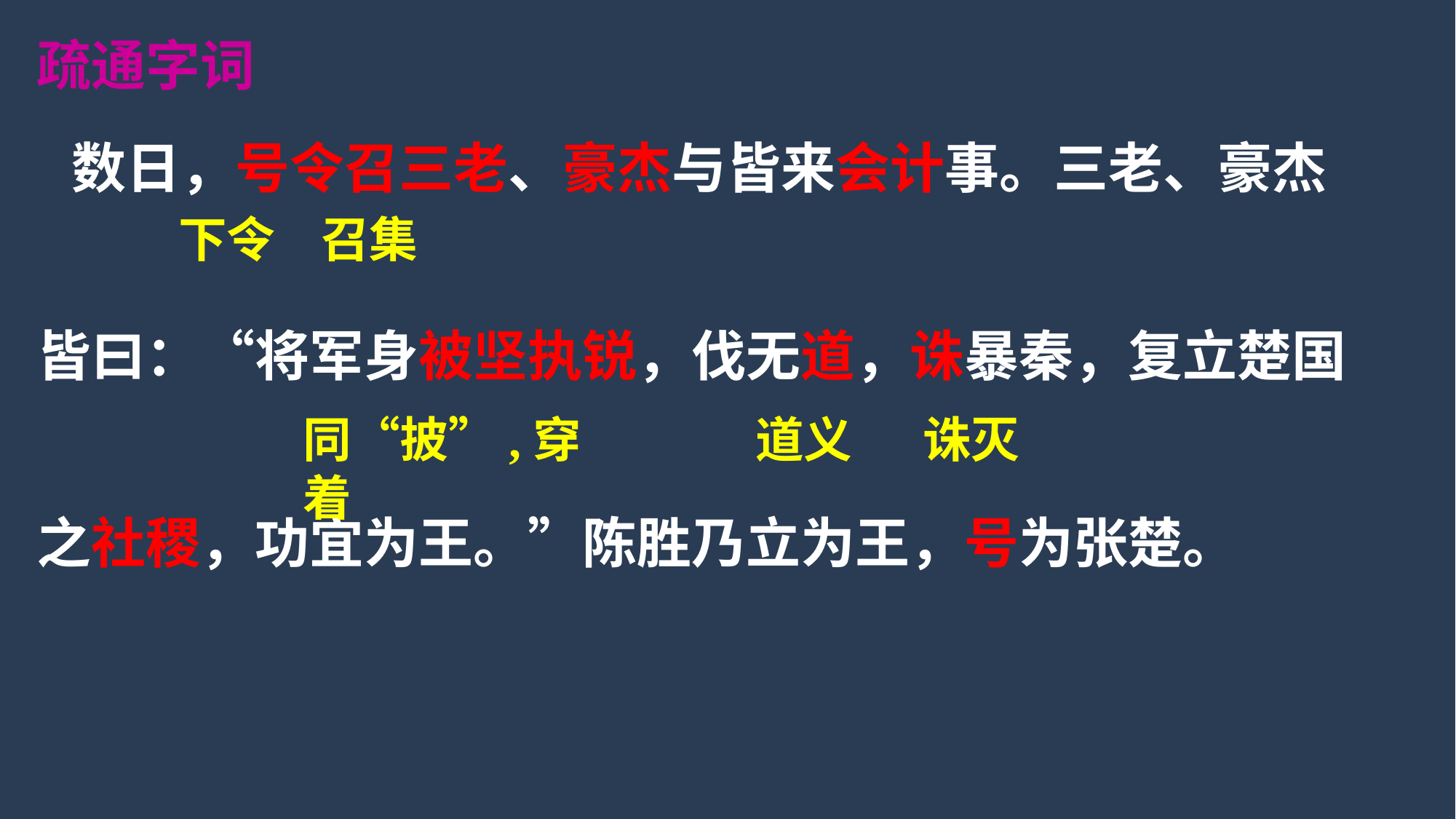

疏通字词
    数日，号令召三老、豪杰与皆来会计事。三老、豪杰

皆曰：“将军身被坚执锐，伐无道，诛暴秦，复立楚国

之社稷，功宜为王。”陈胜乃立为王，号为张楚。
下令
召集
同“披”,穿着
道义
诛灭